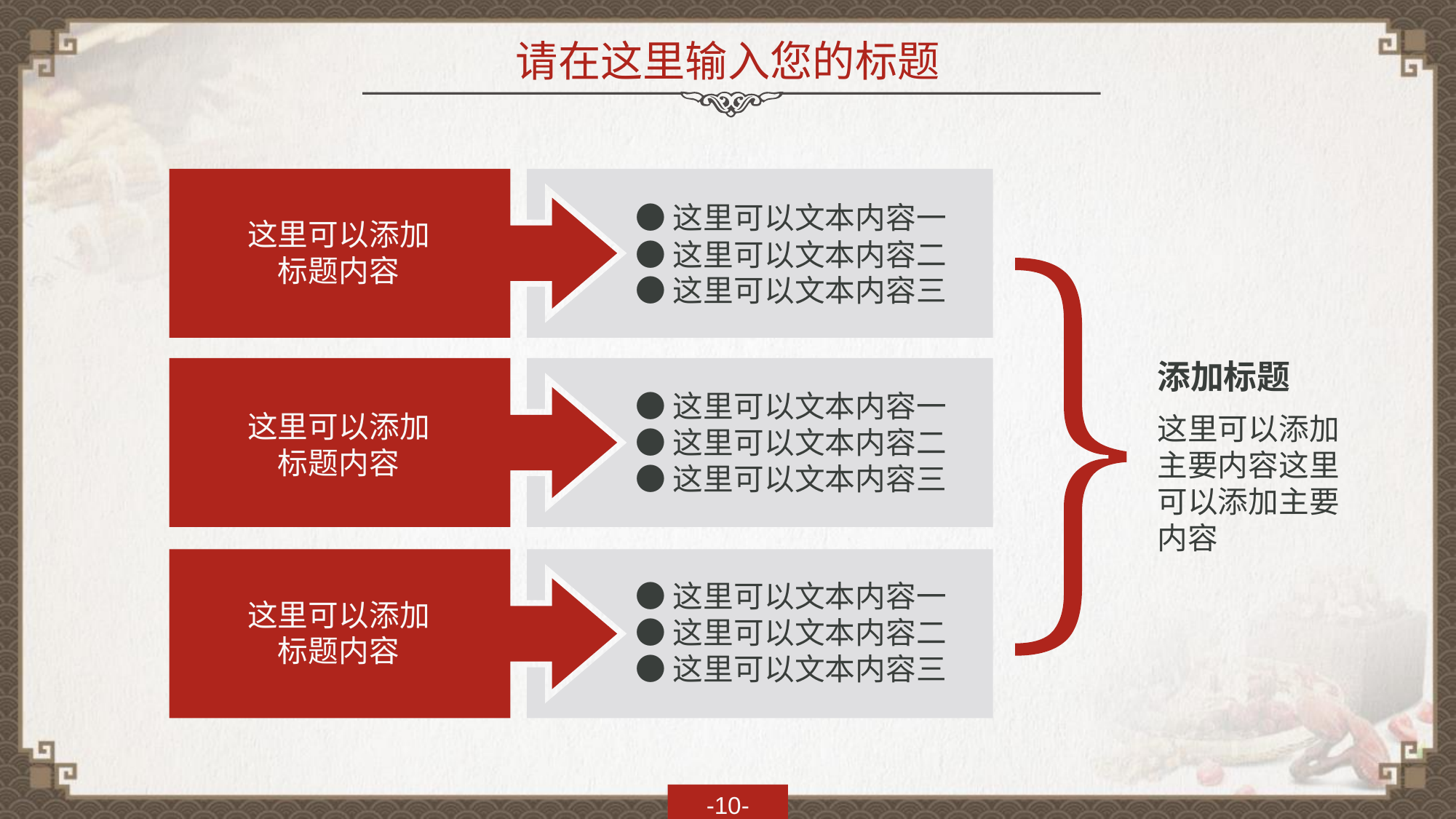

请在这里输入您的标题

●这里可以文本内容一
●这里可以文本内容二
●这里可以文本内容三
这里可以添加标题内容

添加标题

●这里可以文本内容一
●这里可以文本内容二
●这里可以文本内容三
这里可以添加标题内容
这里可以添加主要内容这里可以添加主要内容

●这里可以文本内容一
●这里可以文本内容二
●这里可以文本内容三
这里可以添加标题内容